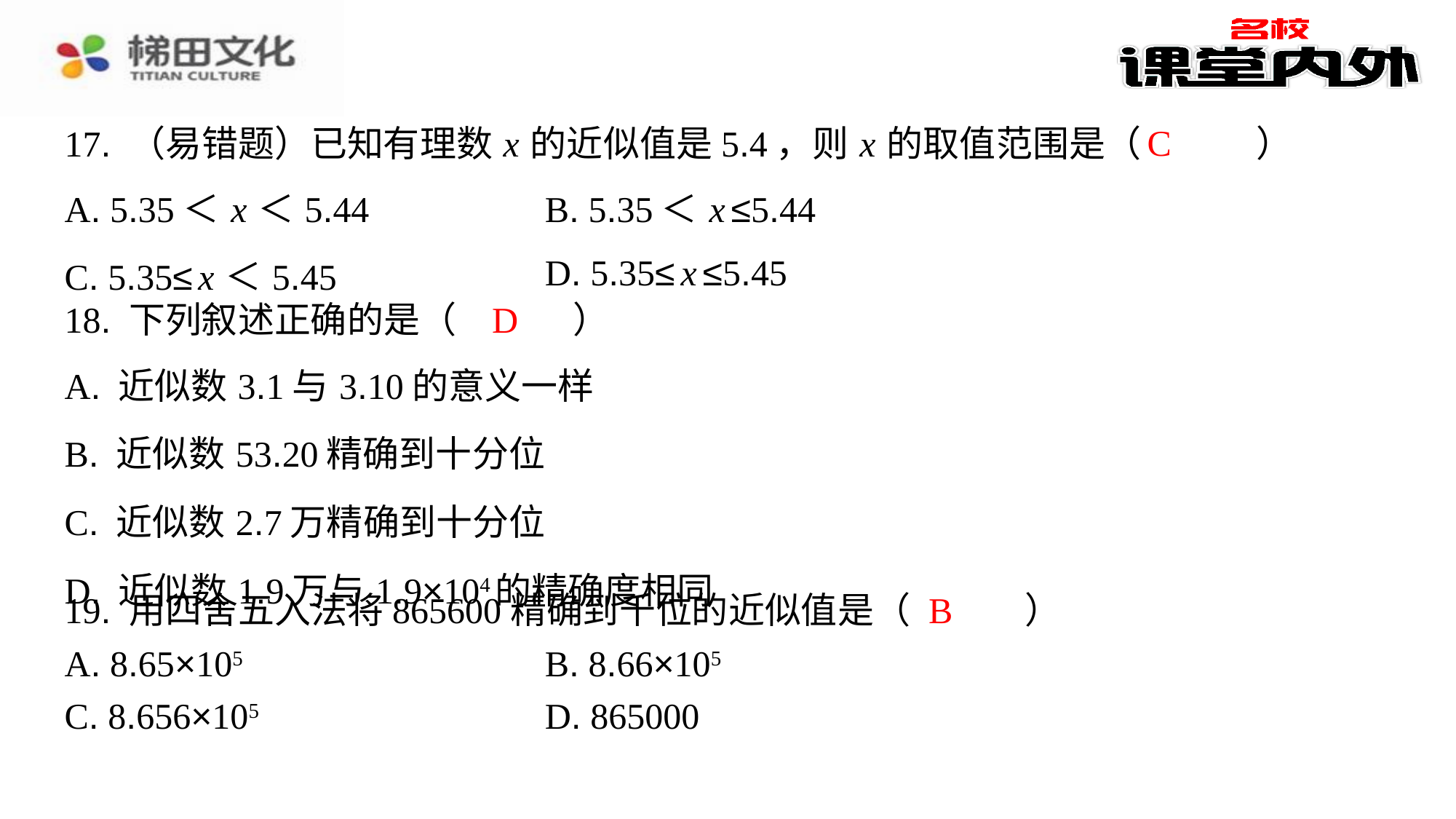

C
17. （易错题）已知有理数 x 的近似值是5.4，则 x 的取值范围是（　C　）
| A. 5.35＜ x ＜5.44 | B. 5.35＜ x ≤5.44 |
| --- | --- |
| C. 5.35≤ x ＜5.45 | D. 5.35≤ x ≤5.45 |
D
18. 下列叙述正确的是（　D　）
| A. 近似数3.1与3.10的意义一样 |
| --- |
| B. 近似数53.20精确到十分位 |
| C. 近似数2.7万精确到十分位 |
| D. 近似数1.9万与1.9×104的精确度相同 |
B
19. 用四舍五入法将865600精确到千位的近似值是（　B　）
| A. 8.65×105 | B. 8.66×105 |
| --- | --- |
| C. 8.656×105 | D. 865000 |